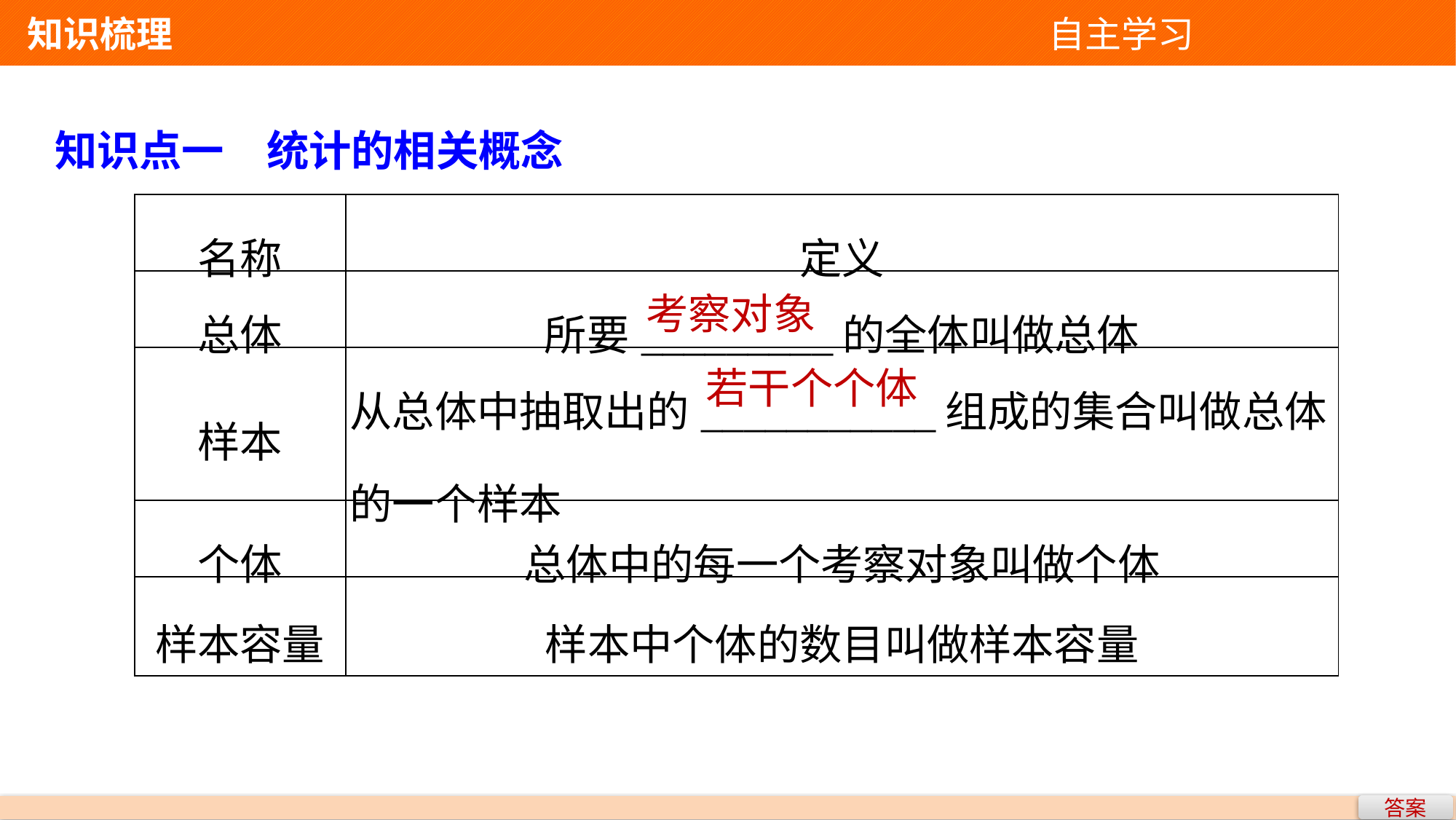

知识梳理                                                                                                           自主学习
知识点一　统计的相关概念
| 名称 | 定义 |
| --- | --- |
| 总体 | 所要\_\_\_\_\_\_\_\_\_的全体叫做总体 |
| 样本 | 从总体中抽取出的\_\_\_\_\_\_\_\_\_\_\_组成的集合叫做总体的一个样本 |
| 个体 | 总体中的每一个考察对象叫做个体 |
| 样本容量 | 样本中个体的数目叫做样本容量 |
考察对象
若干个个体
答案